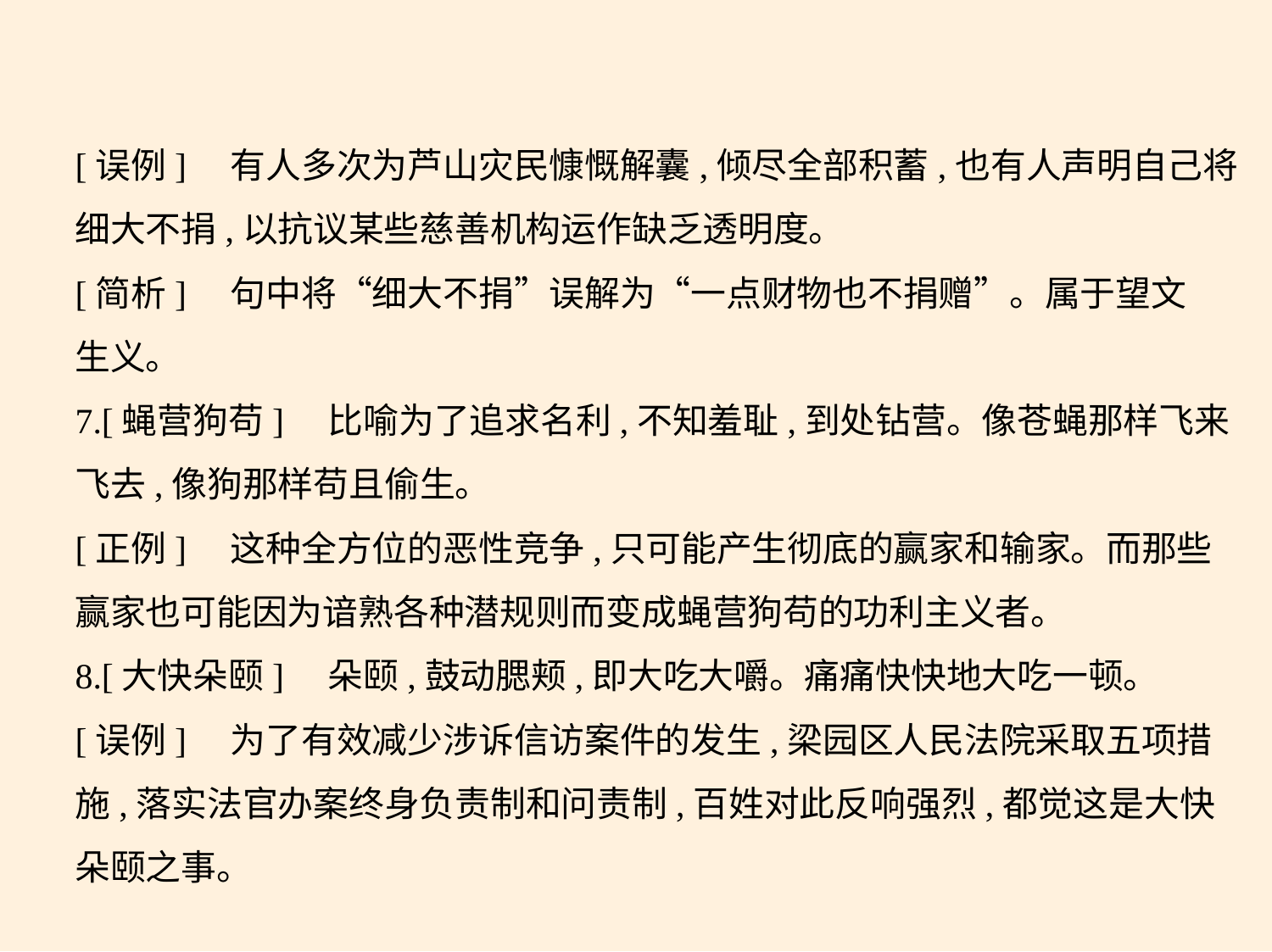

[误例]　有人多次为芦山灾民慷慨解囊,倾尽全部积蓄,也有人声明自己将
细大不捐,以抗议某些慈善机构运作缺乏透明度。
[简析]　句中将“细大不捐”误解为“一点财物也不捐赠”。属于望文
生义。
7.[蝇营狗苟]　比喻为了追求名利,不知羞耻,到处钻营。像苍蝇那样飞来
飞去,像狗那样苟且偷生。
[正例]　这种全方位的恶性竞争,只可能产生彻底的赢家和输家。而那些
赢家也可能因为谙熟各种潜规则而变成蝇营狗苟的功利主义者。
8.[大快朵颐]　朵颐,鼓动腮颊,即大吃大嚼。痛痛快快地大吃一顿。
[误例]　为了有效减少涉诉信访案件的发生,梁园区人民法院采取五项措
施,落实法官办案终身负责制和问责制,百姓对此反响强烈,都觉这是大快
朵颐之事。